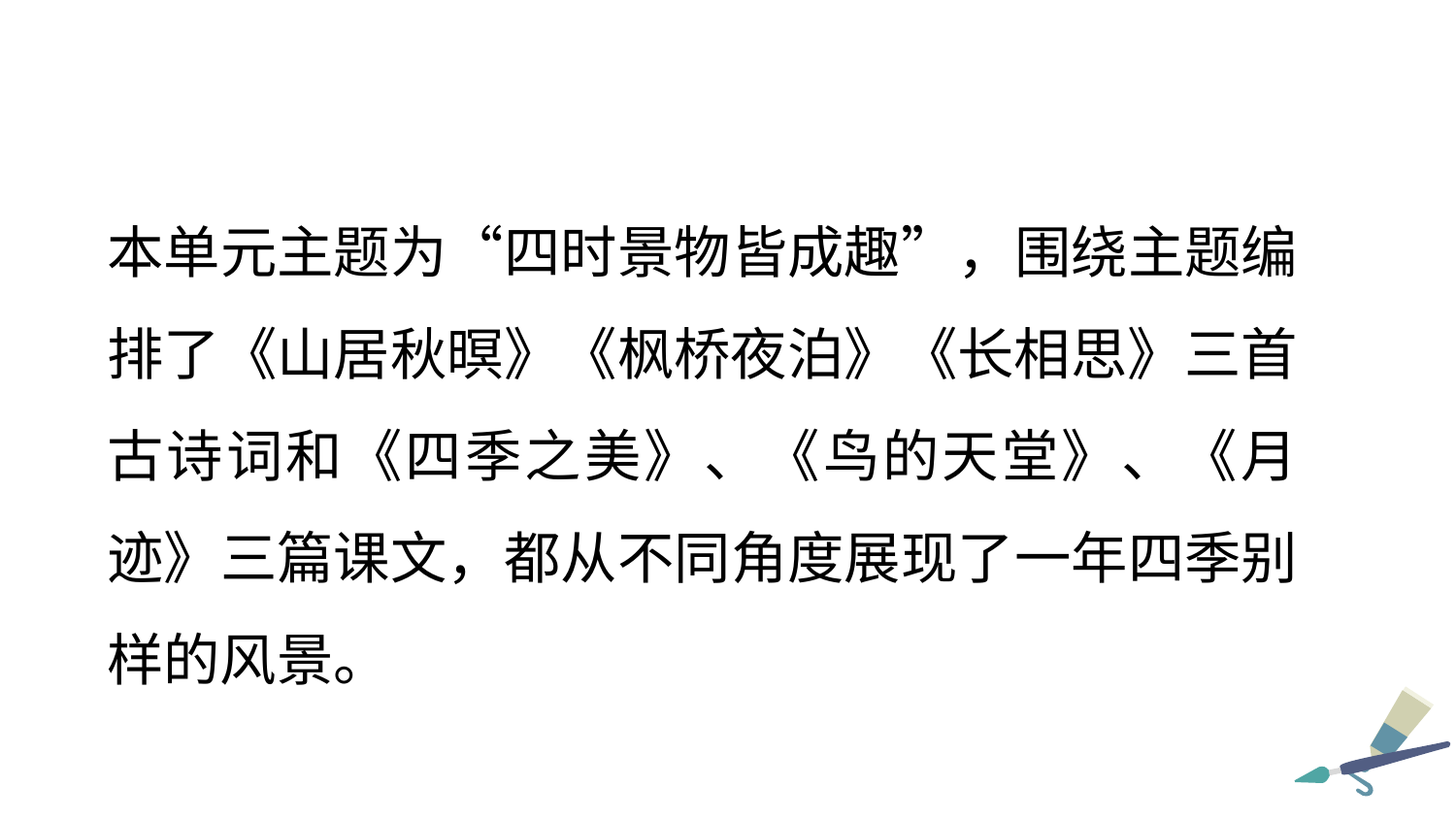

本单元主题为“四时景物皆成趣”，围绕主题编排了《山居秋暝》《枫桥夜泊》《长相思》三首古诗词和《四季之美》、《鸟的天堂》、《月迹》三篇课文，都从不同角度展现了一年四季别样的风景。